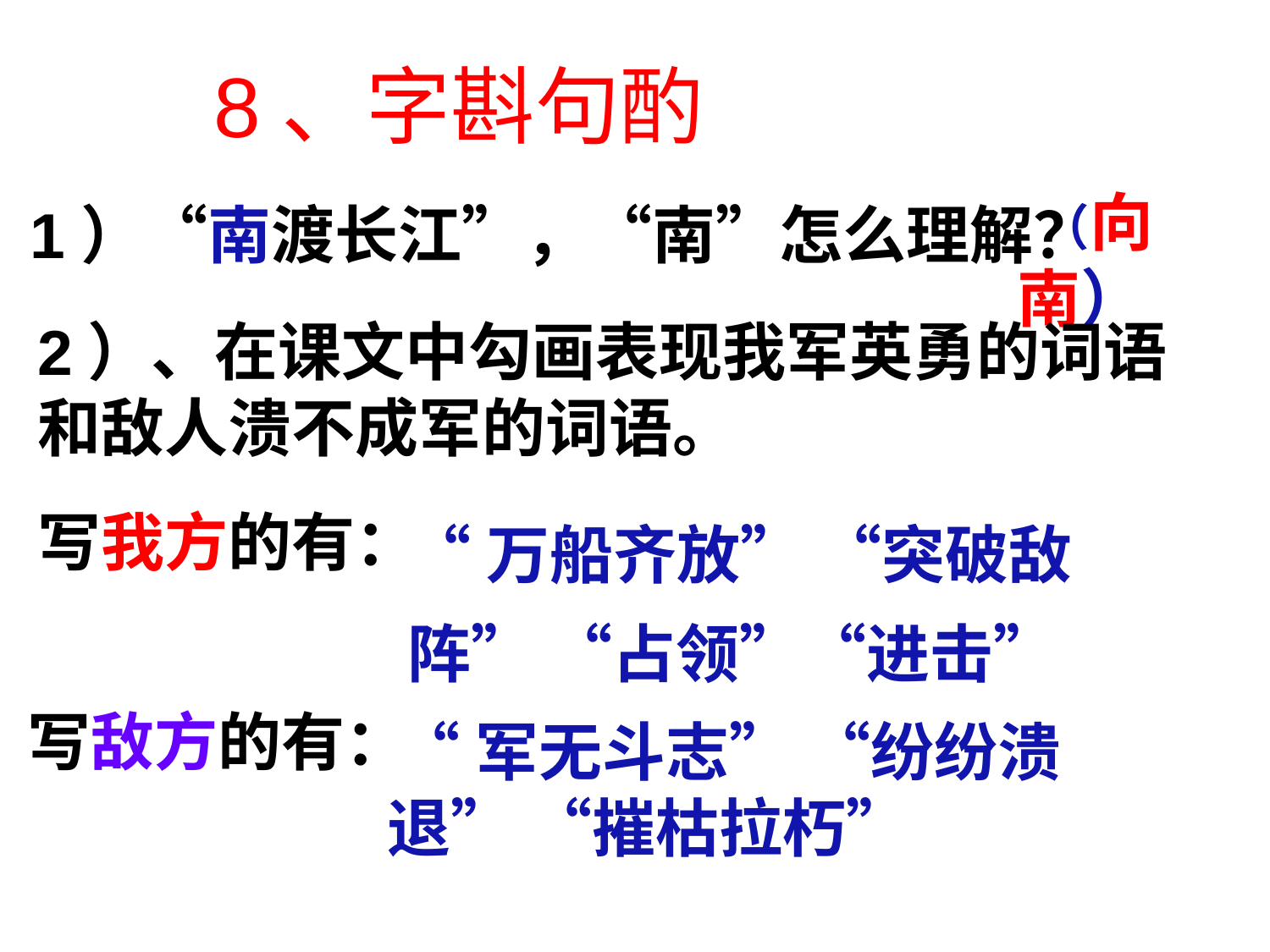

8、字斟句酌
 1）“南渡长江”，“南”怎么理解？
 （向南）
2）、在课文中勾画表现我军英勇的词语和敌人溃不成军的词语。
“万船齐放” “突破敌阵” “占领”“进击”
写我方的有：
写敌方的有：
 “军无斗志” “纷纷溃退” “摧枯拉朽”